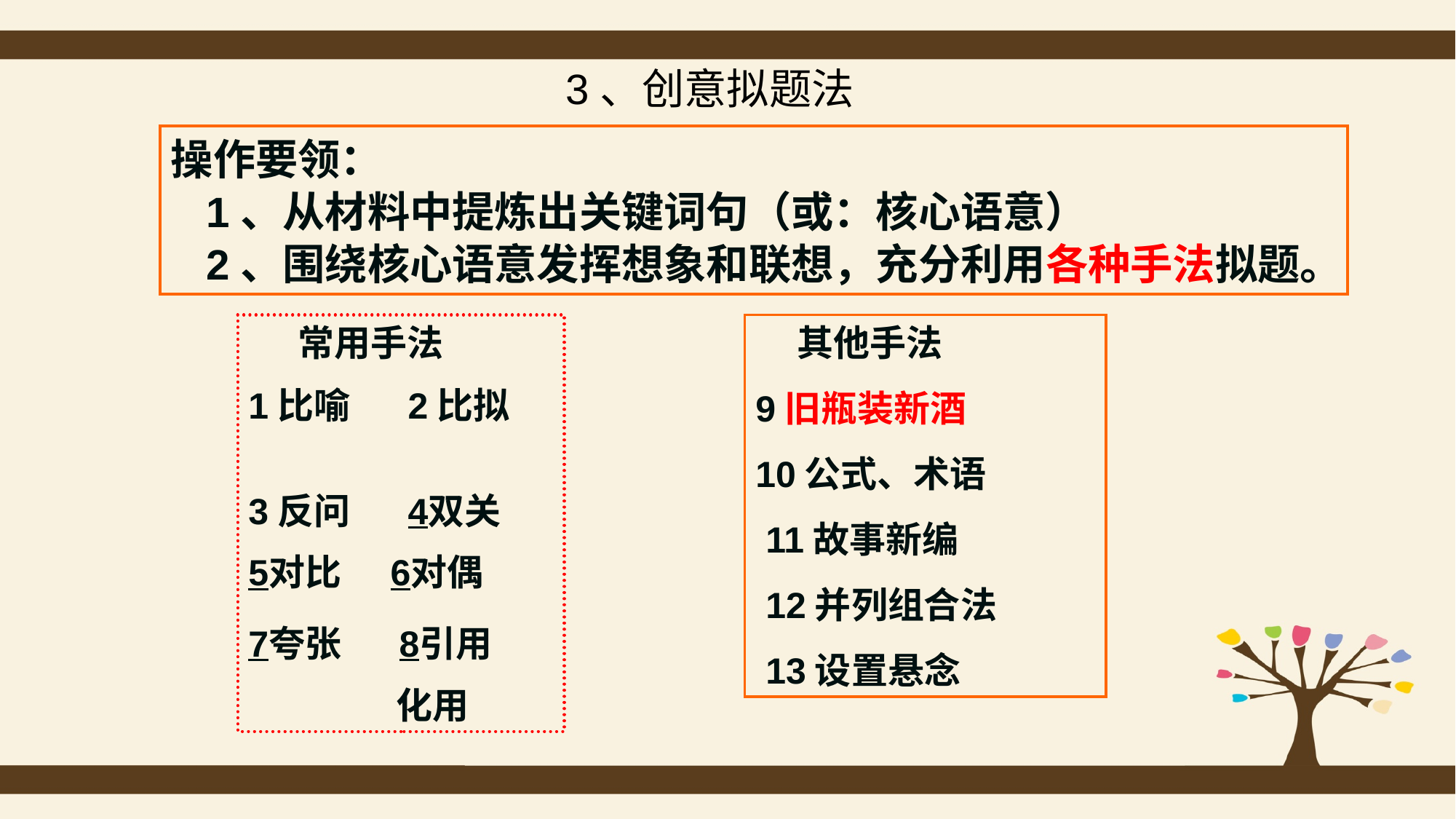

3、创意拟题法
操作要领：
   1、从材料中提炼出关键词句（或：核心语意）
   2、围绕核心语意发挥想象和联想，充分利用各种手法拟题。
     常用手法
1比喻      2比拟
3反问      4双关
5对比      6对偶
7夸张      8引用
                 化用
    其他手法
9旧瓶装新酒
10公式、术语
 11故事新编
 12并列组合法
 13设置悬念